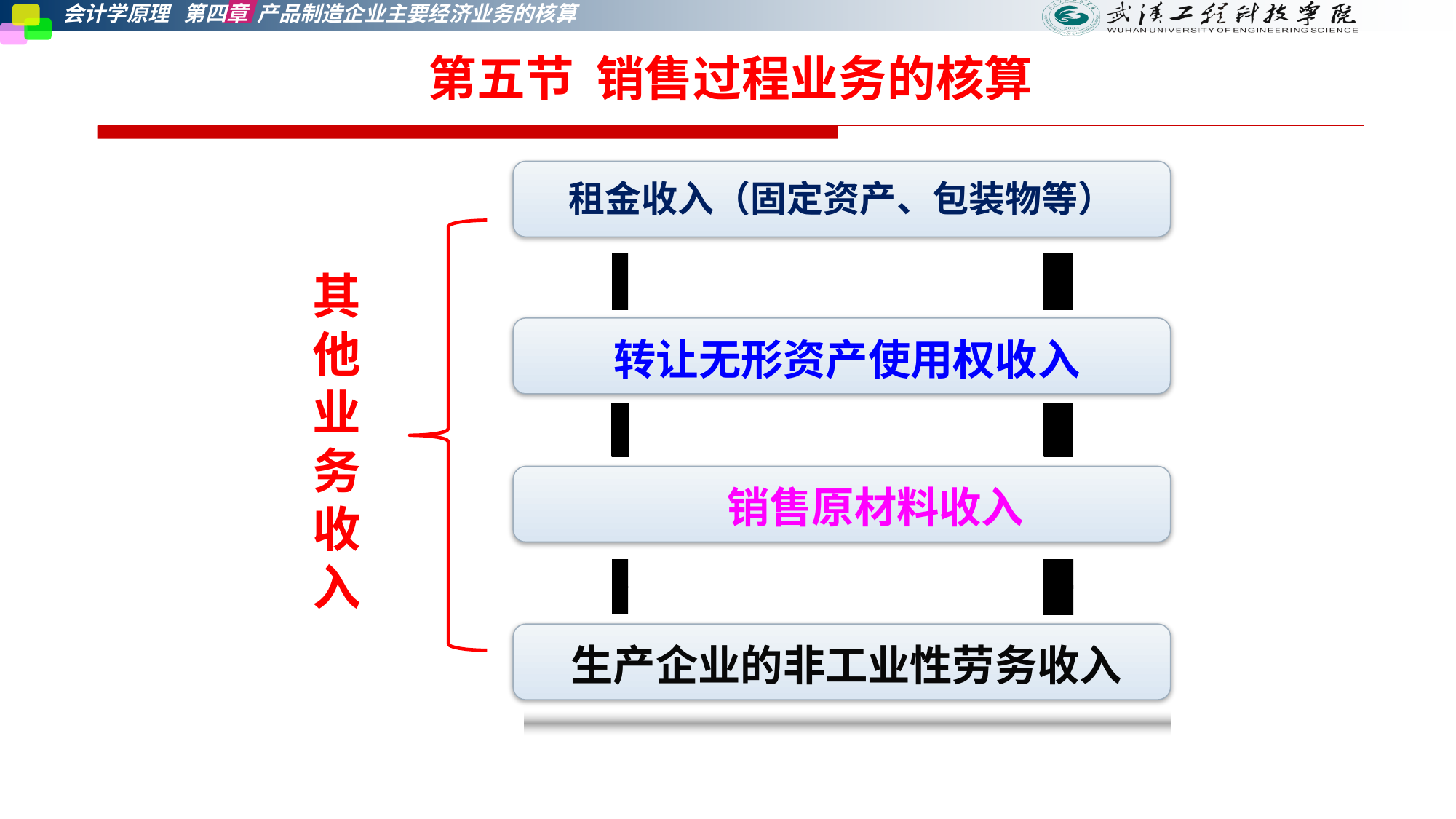

第五节  销售过程业务的核算

租金收入（固定资产、包装物等）

转让无形资产使用权收入

销售原材料收入

生产企业的非工业性劳务收入

其他业务收入